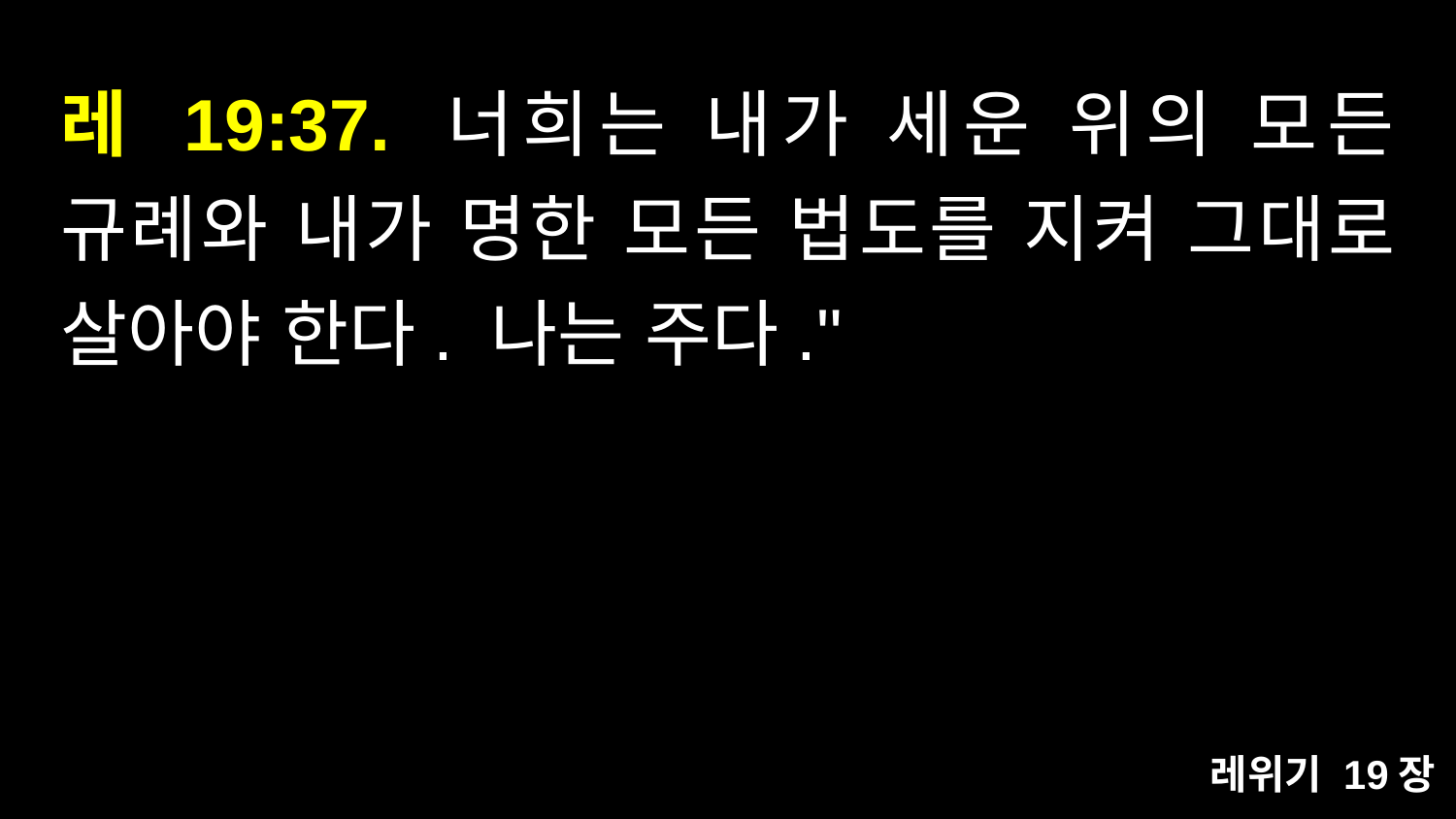

# 레 19:37. 너희는 내가 세운 위의 모든 규례와 내가 명한 모든 법도를 지켜 그대로 살아야 한다. 나는 주다."
레위기 19장